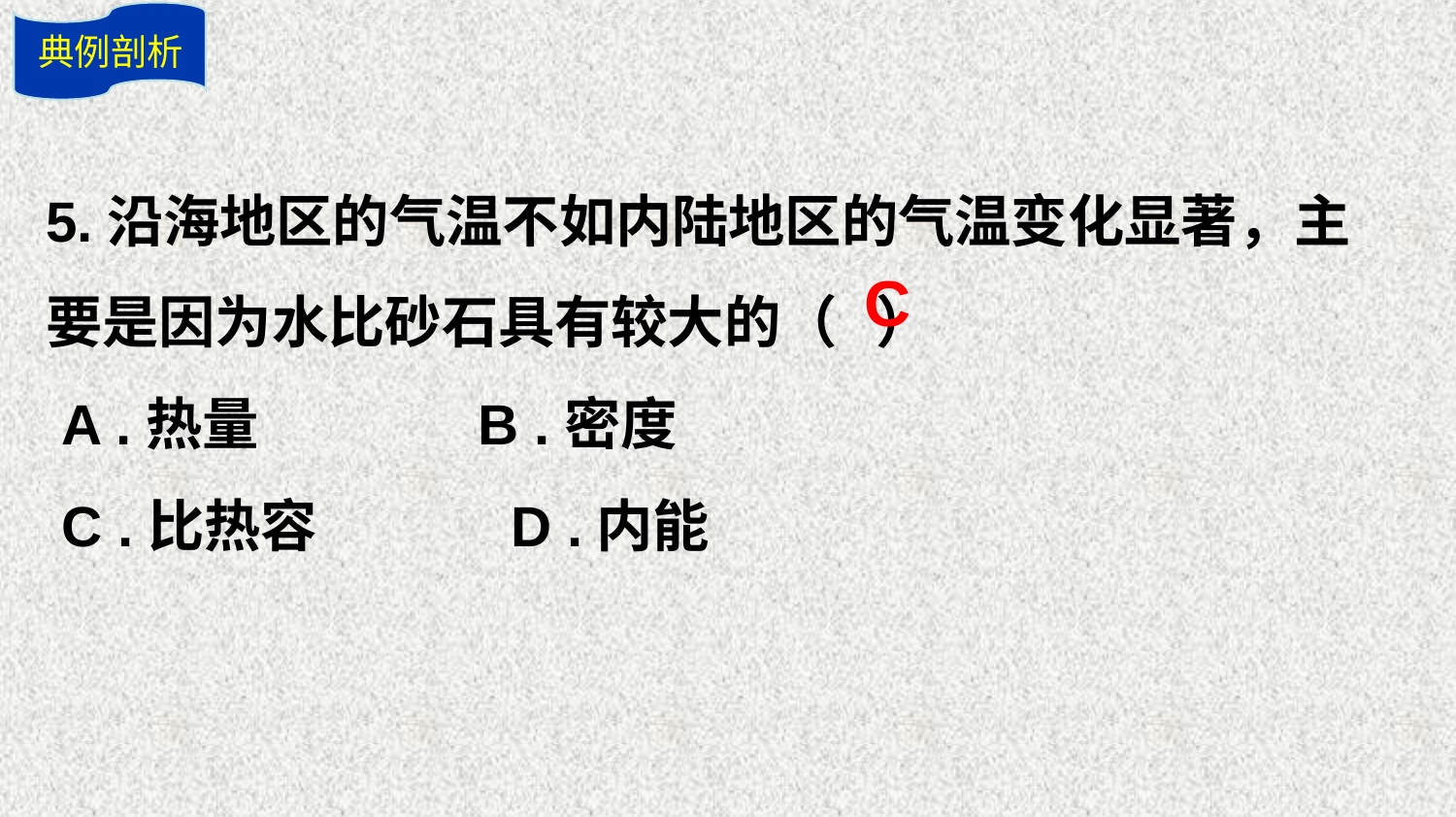

典例剖析
5.沿海地区的气温不如内陆地区的气温变化显著，主要是因为水比砂石具有较大的（   ）
 A .热量                B .密度
 C .比热容              D .内能
C